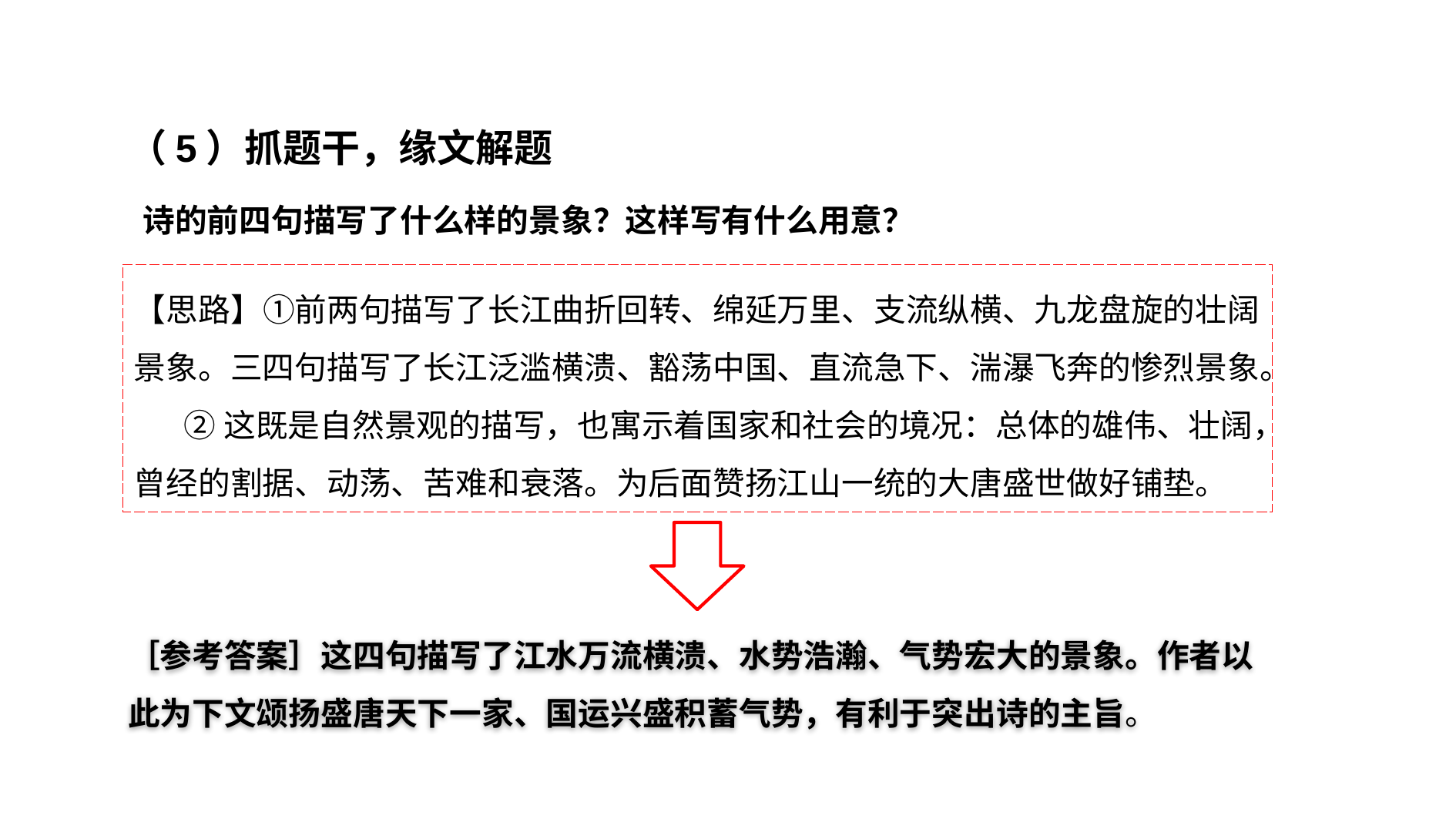

（5）抓题干，缘文解题
 诗的前四句描写了什么样的景象？这样写有什么用意？
【思路】①前两句描写了长江曲折回转、绵延万里、支流纵横、九龙盘旋的壮阔景象。三四句描写了长江泛滥横溃、豁荡中国、直流急下、湍瀑飞奔的惨烈景象。
       ②这既是自然景观的描写，也寓示着国家和社会的境况：总体的雄伟、壮阔，曾经的割据、动荡、苦难和衰落。为后面赞扬江山一统的大唐盛世做好铺垫。

［参考答案］这四句描写了江水万流横溃、水势浩瀚、气势宏大的景象。作者以此为下文颂扬盛唐天下一家、国运兴盛积蓄气势，有利于突出诗的主旨。